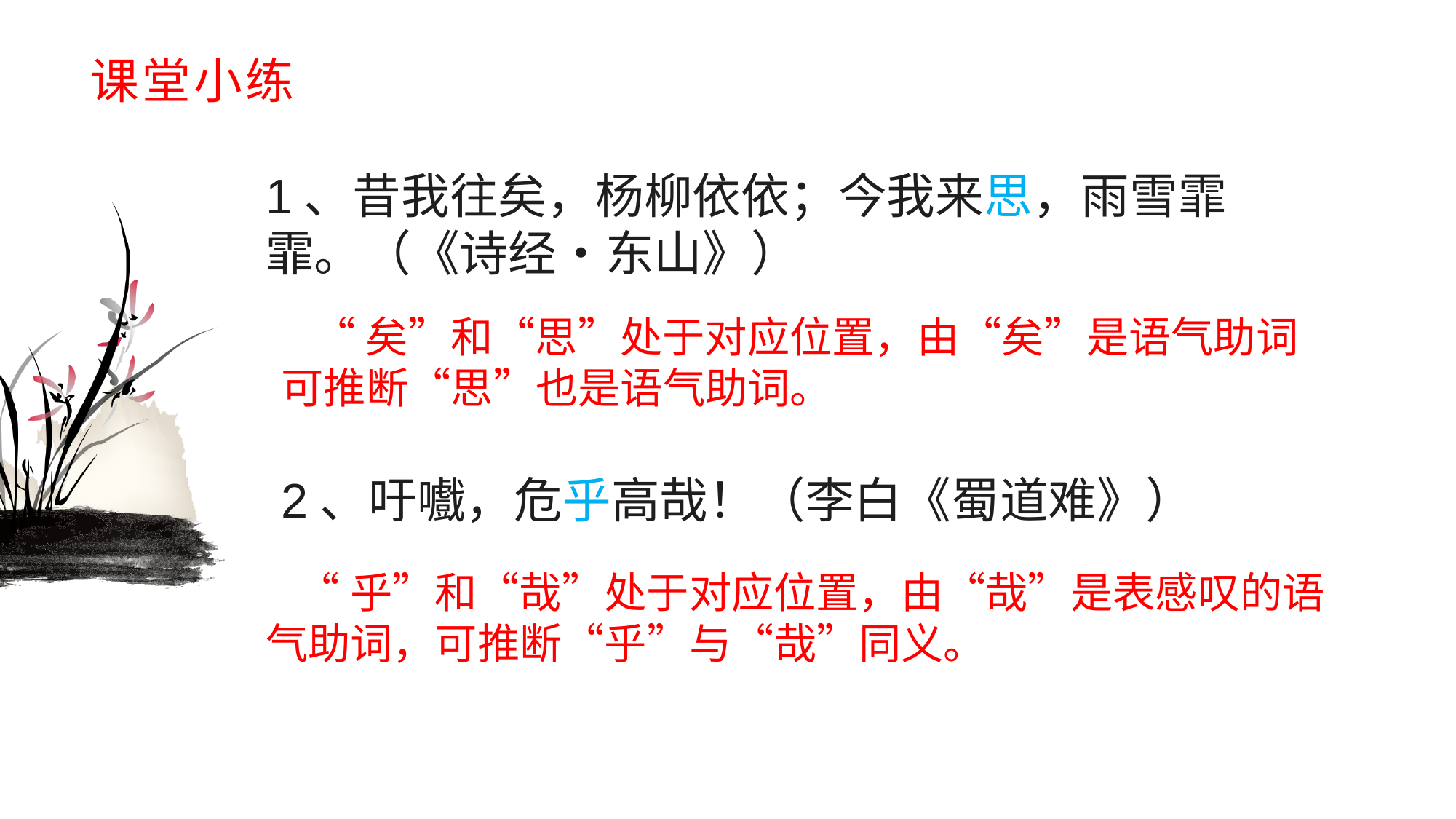

# 课堂小练
1、昔我往矣，杨柳依依；今我来思，雨雪霏霏。（《诗经•东山》）
“矣”和“思”处于对应位置，由“矣”是语气助词可推断“思”也是语气助词。
2、吁嚱，危乎高哉！（李白《蜀道难》）
“乎”和“哉”处于对应位置，由“哉”是表感叹的语气助词，可推断“乎”与“哉”同义。